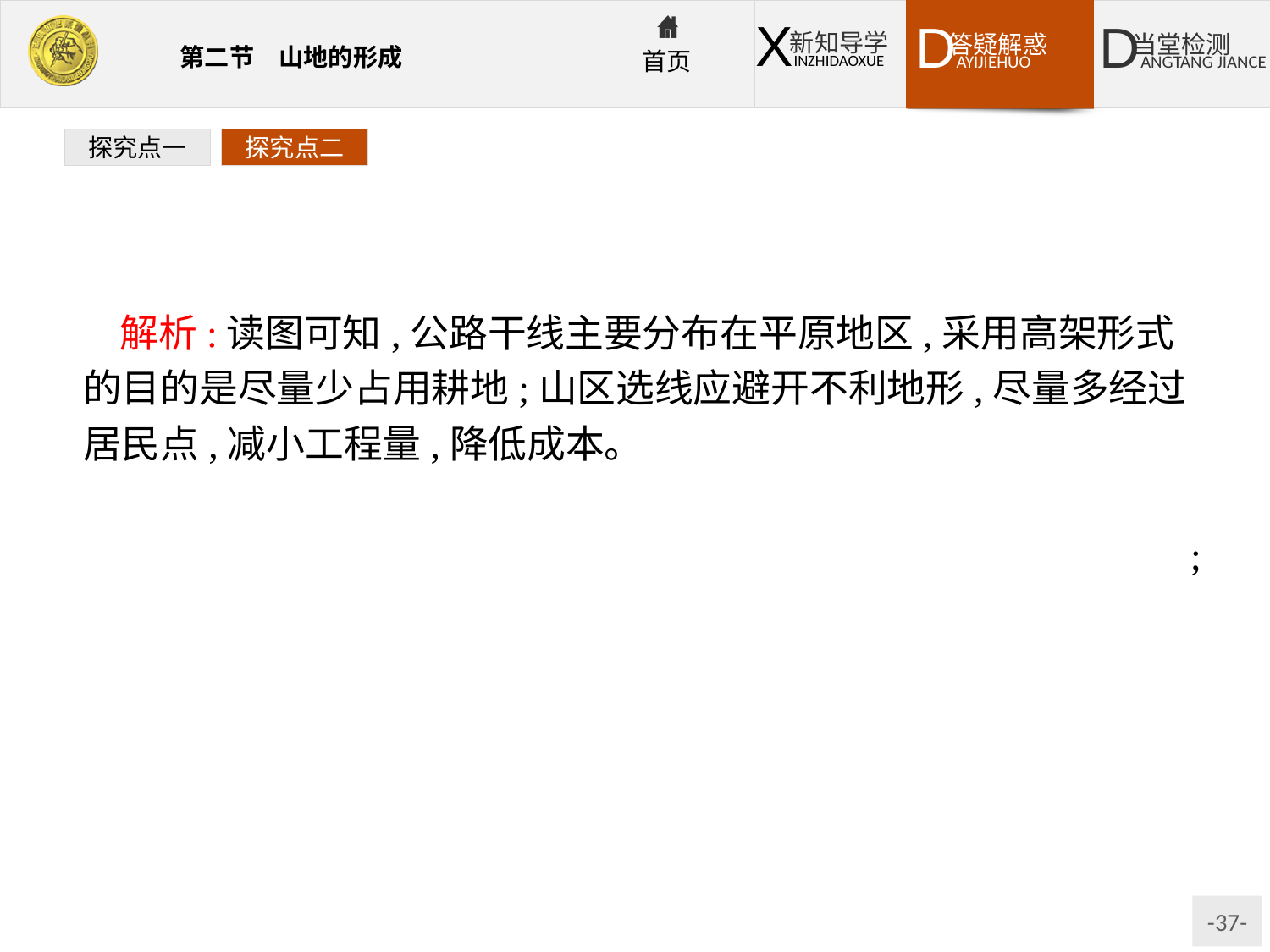

探究点一
探究点二
解析:读图可知,公路干线主要分布在平原地区,采用高架形式的目的是尽量少占用耕地;山区选线应避开不利地形,尽量多经过居民点,减小工程量,降低成本。
答案:(1)B
(2)Ⅰ　三种方案中,Ⅱ方案线路较短,但跨越山地,施工难度最大;Ⅲ方案路程与Ⅰ方案接近,但沿线只经过丙聚居地,与公路建设目的不相符。相比之下,Ⅰ方案较为合理。